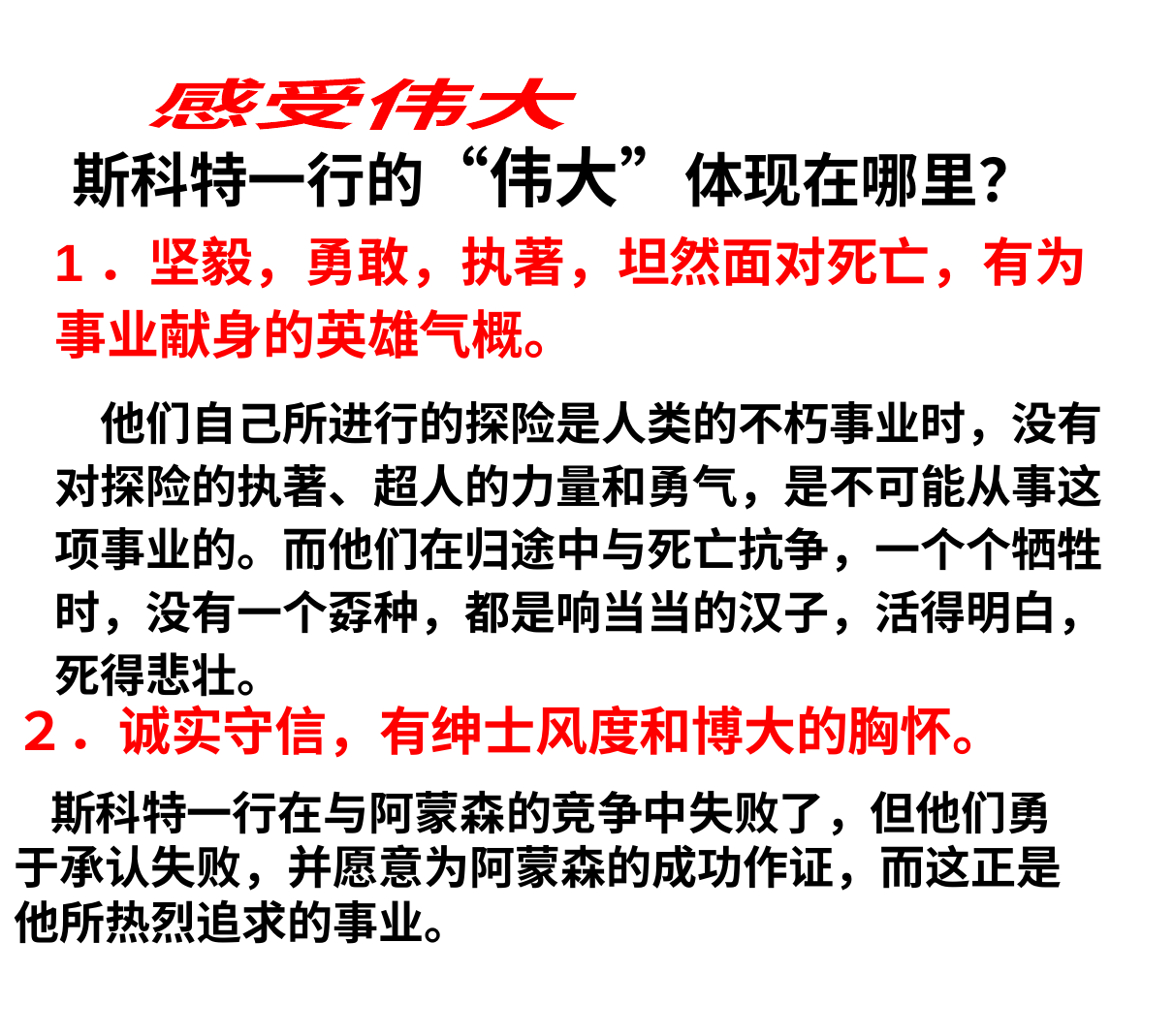

感受伟大
斯科特一行的“伟大”体现在哪里？
1．坚毅，勇敢，执著，坦然面对死亡，有为事业献身的英雄气概。
    他们自己所进行的探险是人类的不朽事业时，没有对探险的执著、超人的力量和勇气，是不可能从事这项事业的。而他们在归途中与死亡抗争，一个个牺牲时，没有一个孬种，都是响当当的汉子，活得明白，死得悲壮。

２．诚实守信，有绅士风度和博大的胸怀。
   斯科特一行在与阿蒙森的竞争中失败了，但他们勇于承认失败，并愿意为阿蒙森的成功作证，而这正是他所热烈追求的事业。